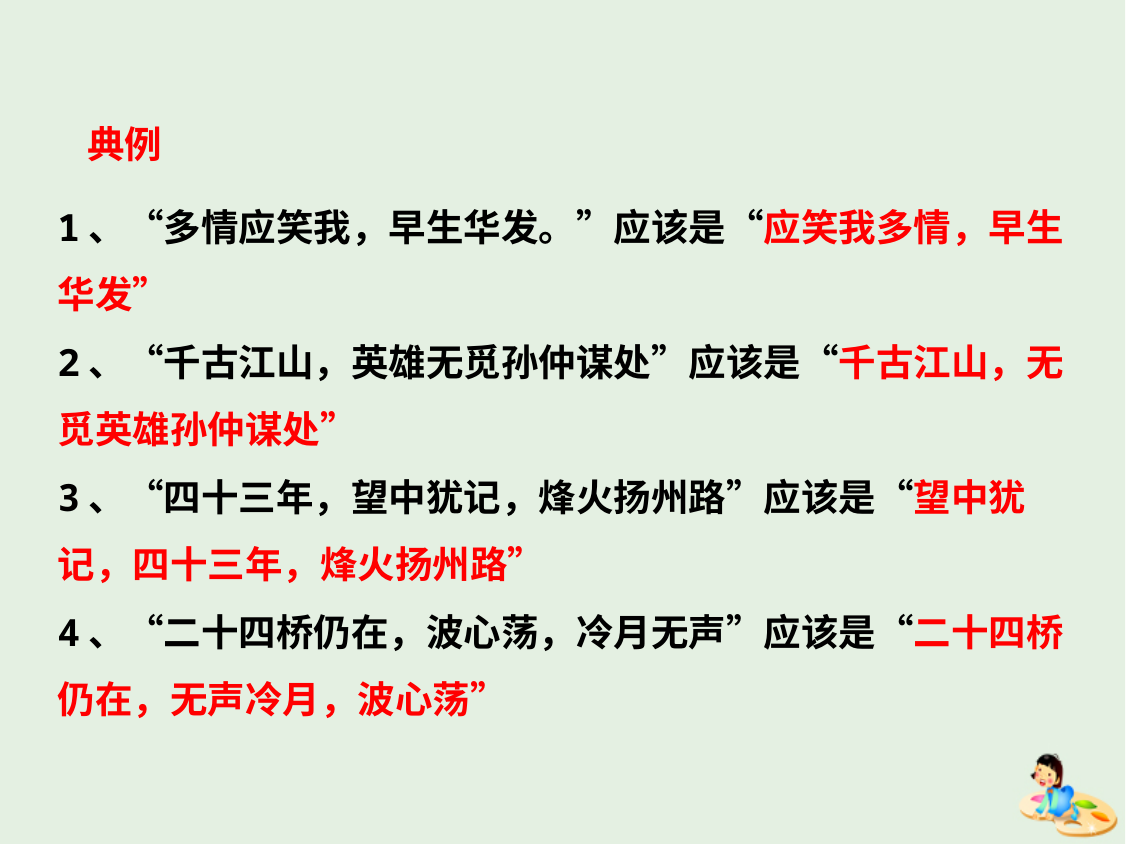

典例
1、“多情应笑我，早生华发。”应该是“应笑我多情，早生华发”
2、“千古江山，英雄无觅孙仲谋处”应该是“千古江山，无觅英雄孙仲谋处”
3、“四十三年，望中犹记，烽火扬州路”应该是“望中犹记，四十三年，烽火扬州路”
4、“二十四桥仍在，波心荡，冷月无声”应该是“二十四桥仍在，无声冷月，波心荡”